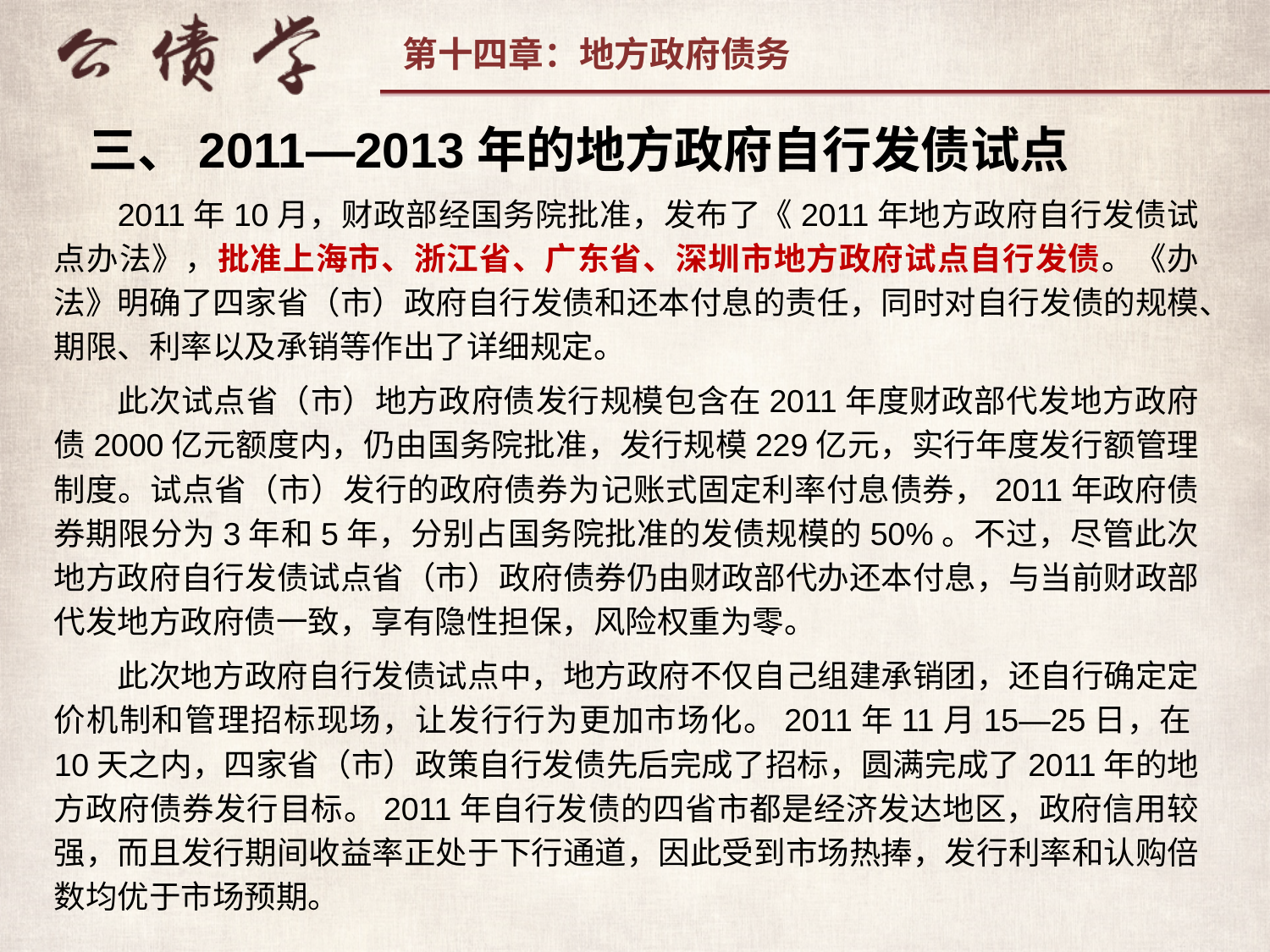

三、2011—2013年的地方政府自行发债试点
2011年10月，财政部经国务院批准，发布了《2011年地方政府自行发债试点办法》，批准上海市、浙江省、广东省、深圳市地方政府试点自行发债。《办法》明确了四家省（市）政府自行发债和还本付息的责任，同时对自行发债的规模、期限、利率以及承销等作出了详细规定。
此次试点省（市）地方政府债发行规模包含在2011年度财政部代发地方政府债2000亿元额度内，仍由国务院批准，发行规模229亿元，实行年度发行额管理制度。试点省（市）发行的政府债券为记账式固定利率付息债券，2011年政府债券期限分为3年和5年，分别占国务院批准的发债规模的50%。不过，尽管此次地方政府自行发债试点省（市）政府债券仍由财政部代办还本付息，与当前财政部代发地方政府债一致，享有隐性担保，风险权重为零。
此次地方政府自行发债试点中，地方政府不仅自己组建承销团，还自行确定定价机制和管理招标现场，让发行行为更加市场化。2011年11月15—25日，在10天之内，四家省（市）政策自行发债先后完成了招标，圆满完成了2011年的地方政府债券发行目标。2011年自行发债的四省市都是经济发达地区，政府信用较强，而且发行期间收益率正处于下行通道，因此受到市场热捧，发行利率和认购倍数均优于市场预期。
17